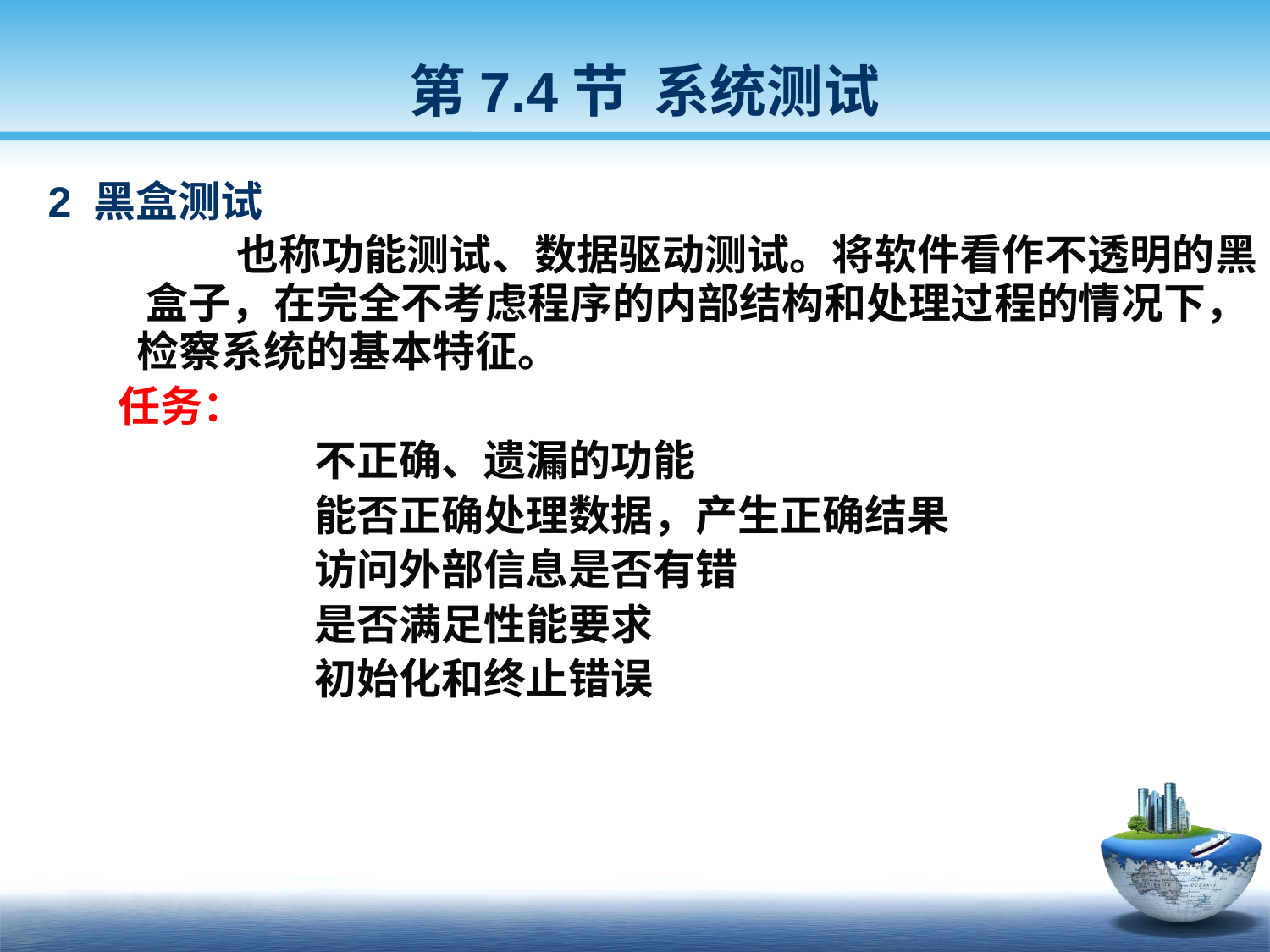

第7.4节  系统测试

   2 黑盒测试
		    也称功能测试、数据驱动测试。将软件看作不透明的黑          盒子，在完全不考虑程序的内部结构和处理过程的情况下，          检察系统的基本特征。
          任务：
			不正确、遗漏的功能
			能否正确处理数据，产生正确结果
			访问外部信息是否有错
			是否满足性能要求
			初始化和终止错误